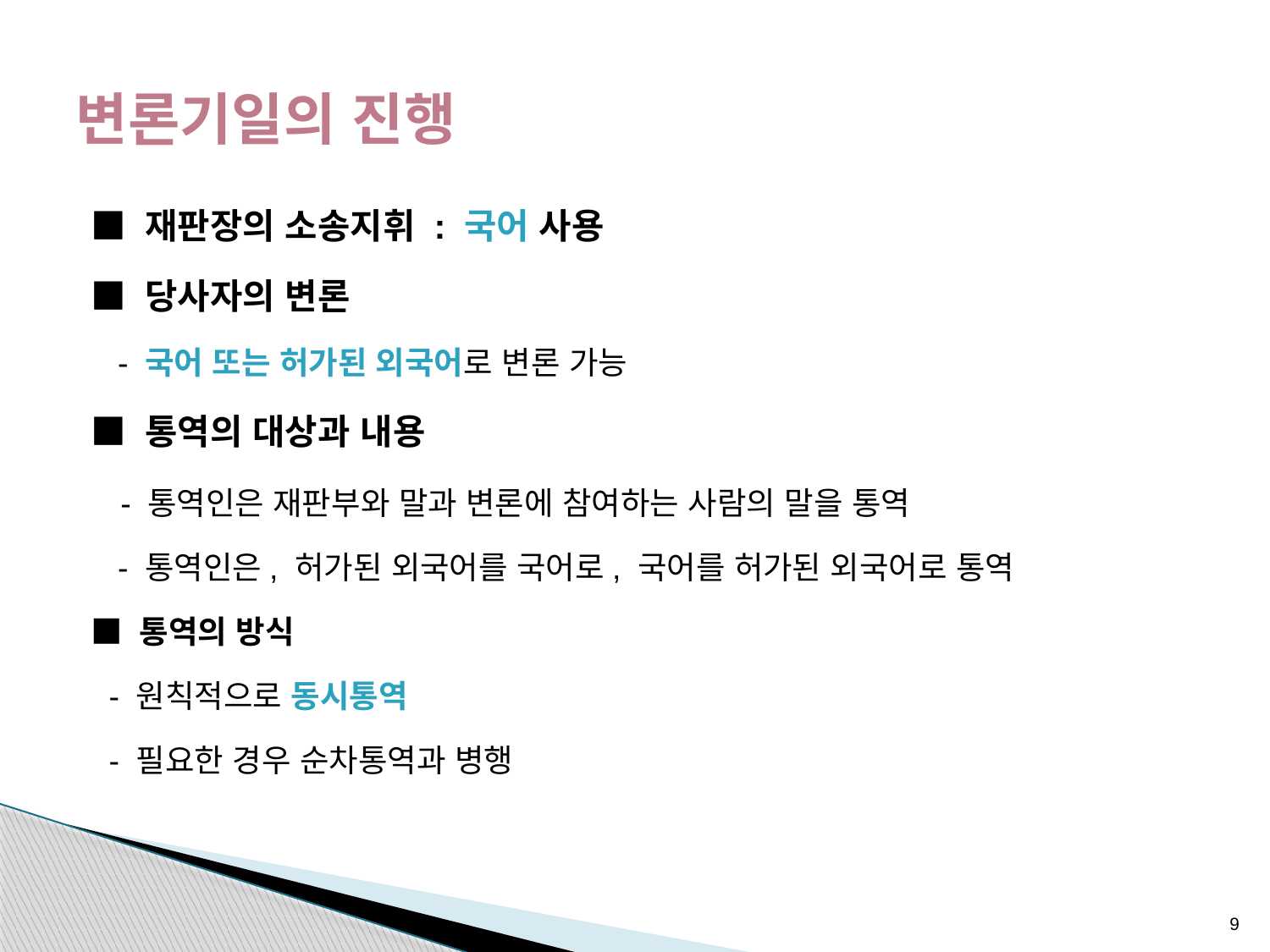

# 변론기일의 진행
■ 재판장의 소송지휘 : 국어 사용
■ 당사자의 변론
   - 국어 또는 허가된 외국어로 변론 가능
■ 통역의 대상과 내용
   - 통역인은 재판부와 말과 변론에 참여하는 사람의 말을 통역
   - 통역인은, 허가된 외국어를 국어로, 국어를 허가된 외국어로 통역
■ 통역의 방식
  - 원칙적으로 동시통역
  - 필요한 경우 순차통역과 병행

9